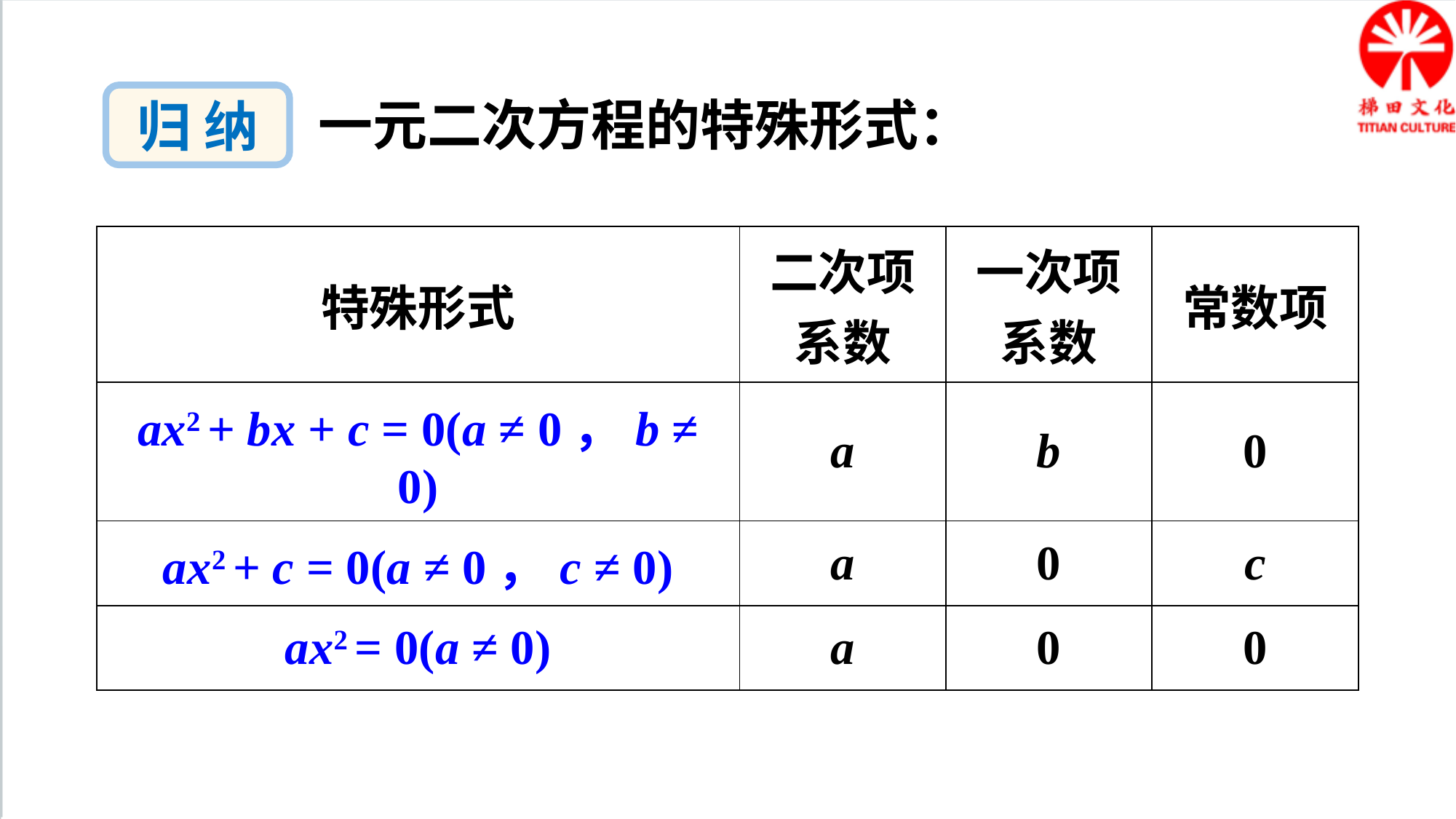

归 纳
一元二次方程的特殊形式：
| 特殊形式 | 二次项系数 | 一次项系数 | 常数项 |
| --- | --- | --- | --- |
| ax2 + bx + c = 0(a ≠ 0，b ≠ 0) | a | b | 0 |
| ax2 + c = 0(a ≠ 0，c ≠ 0) | a | 0 | c |
| ax2 = 0(a ≠ 0) | a | 0 | 0 |